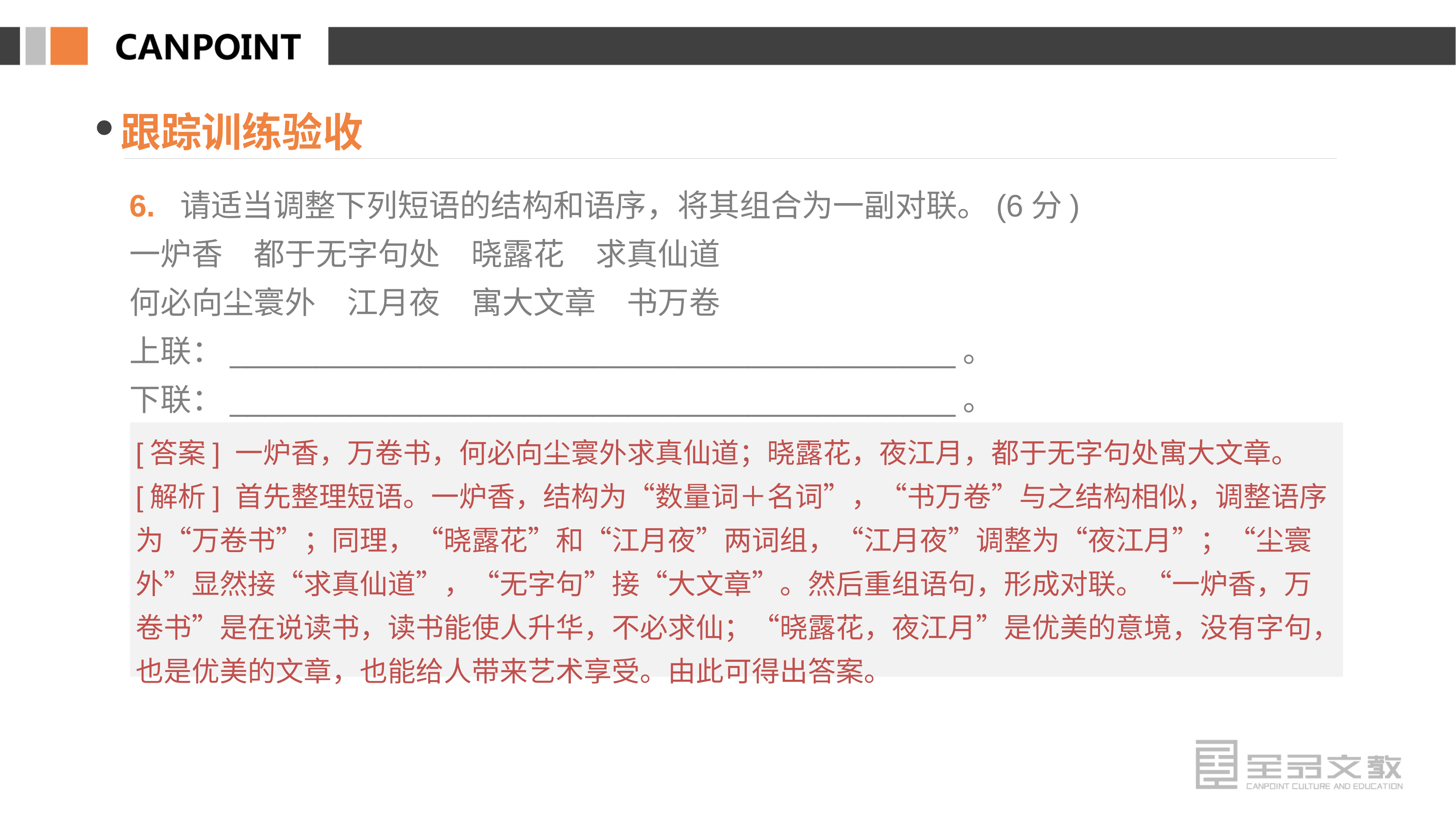

跟踪训练验收

6.  请适当调整下列短语的结构和语序，将其组合为一副对联。(6分)
一炉香　都于无字句处　晓露花　求真仙道
何必向尘寰外　江月夜　寓大文章　书万卷
上联：__________________________________________。
下联：__________________________________________。
[答案] 一炉香，万卷书，何必向尘寰外求真仙道；晓露花，夜江月，都于无字句处寓大文章。
[解析] 首先整理短语。一炉香，结构为“数量词＋名词”，“书万卷”与之结构相似，调整语序为“万卷书”；同理，“晓露花”和“江月夜”两词组，“江月夜”调整为“夜江月”；“尘寰外”显然接“求真仙道”，“无字句”接“大文章”。然后重组语句，形成对联。“一炉香，万卷书”是在说读书，读书能使人升华，不必求仙；“晓露花，夜江月”是优美的意境，没有字句，也是优美的文章，也能给人带来艺术享受。由此可得出答案。